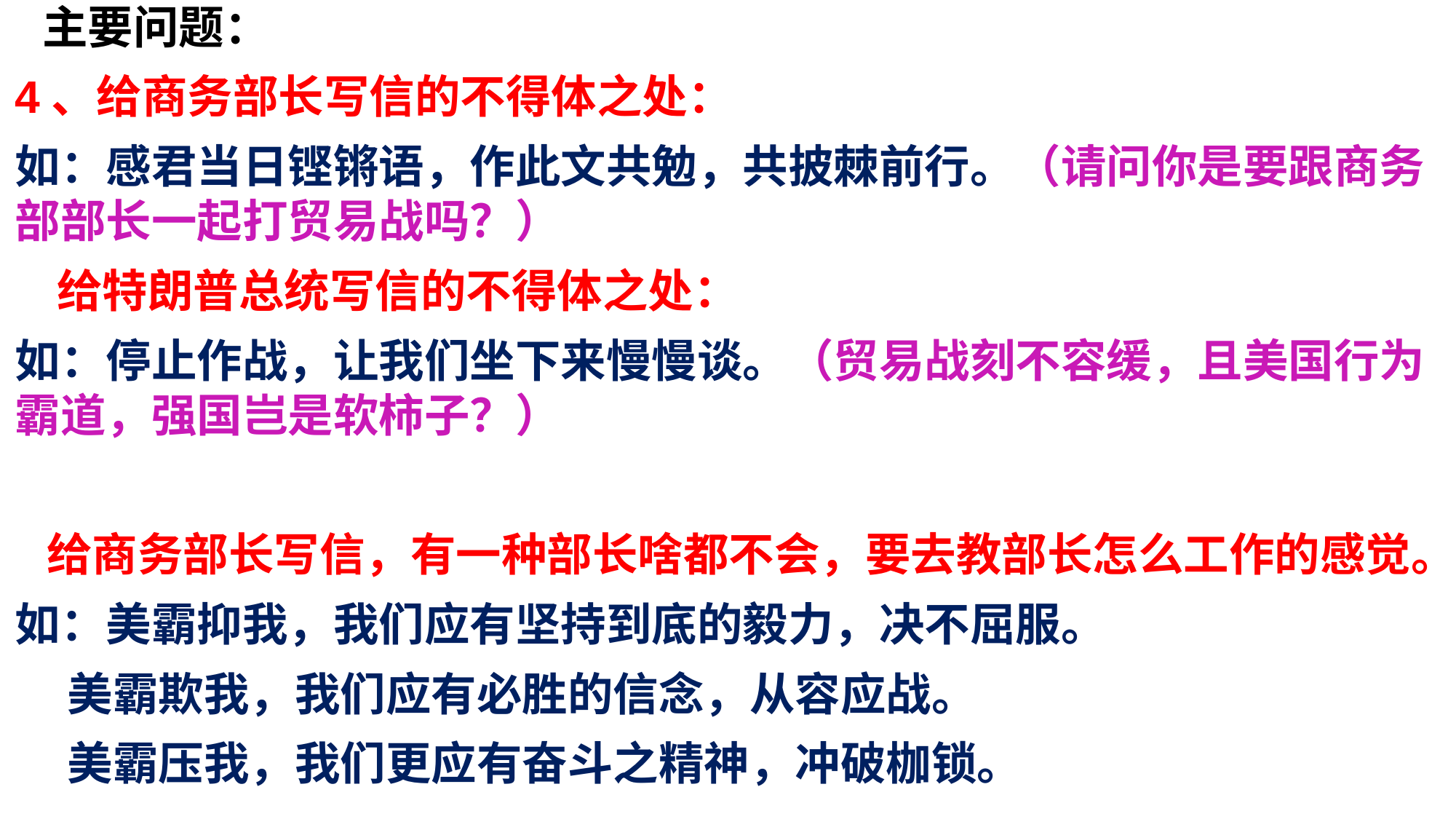

主要问题：
4、给商务部长写信的不得体之处：
如：感君当日铿锵语，作此文共勉，共披棘前行。（请问你是要跟商务部部长一起打贸易战吗？）
   给特朗普总统写信的不得体之处：
如：停止作战，让我们坐下来慢慢谈。（贸易战刻不容缓，且美国行为霸道，强国岂是软柿子？）

  给商务部长写信，有一种部长啥都不会，要去教部长怎么工作的感觉。
如：美霸抑我，我们应有坚持到底的毅力，决不屈服。
    美霸欺我，我们应有必胜的信念，从容应战。
    美霸压我，我们更应有奋斗之精神，冲破枷锁。